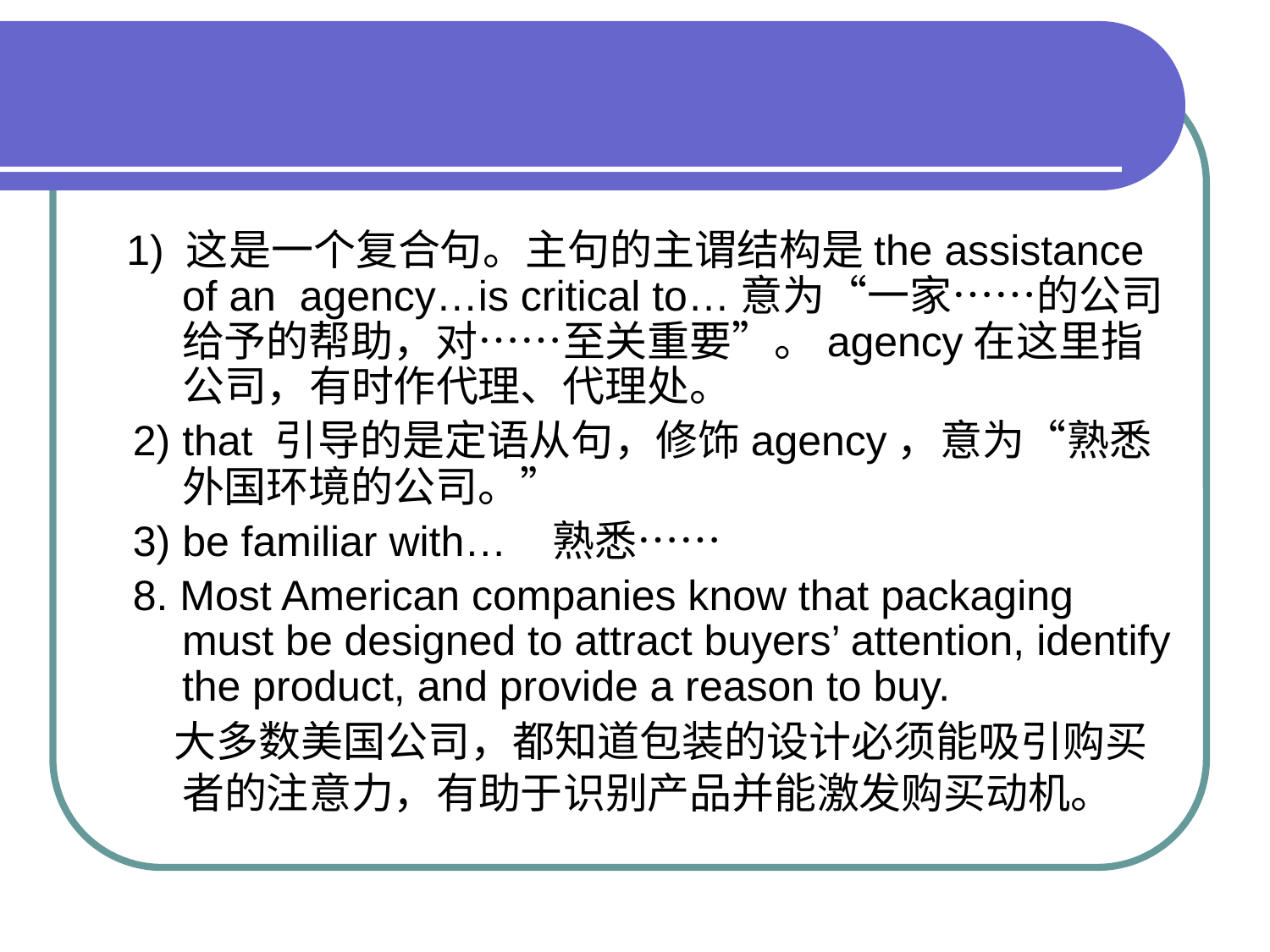

#
   1) 这是一个复合句。主句的主谓结构是the assistance of an  agency…is critical to…意为“一家……的公司给予的帮助，对……至关重要”。agency在这里指公司，有时作代理、代理处。
   2) that 引导的是定语从句，修饰agency，意为“熟悉外国环境的公司。”
   3) be familiar with…   熟悉……
   8. Most American companies know that packaging must be designed to attract buyers’ attention, identify the product, and provide a reason to buy.
       大多数美国公司，都知道包装的设计必须能吸引购买者的注意力，有助于识别产品并能激发购买动机。